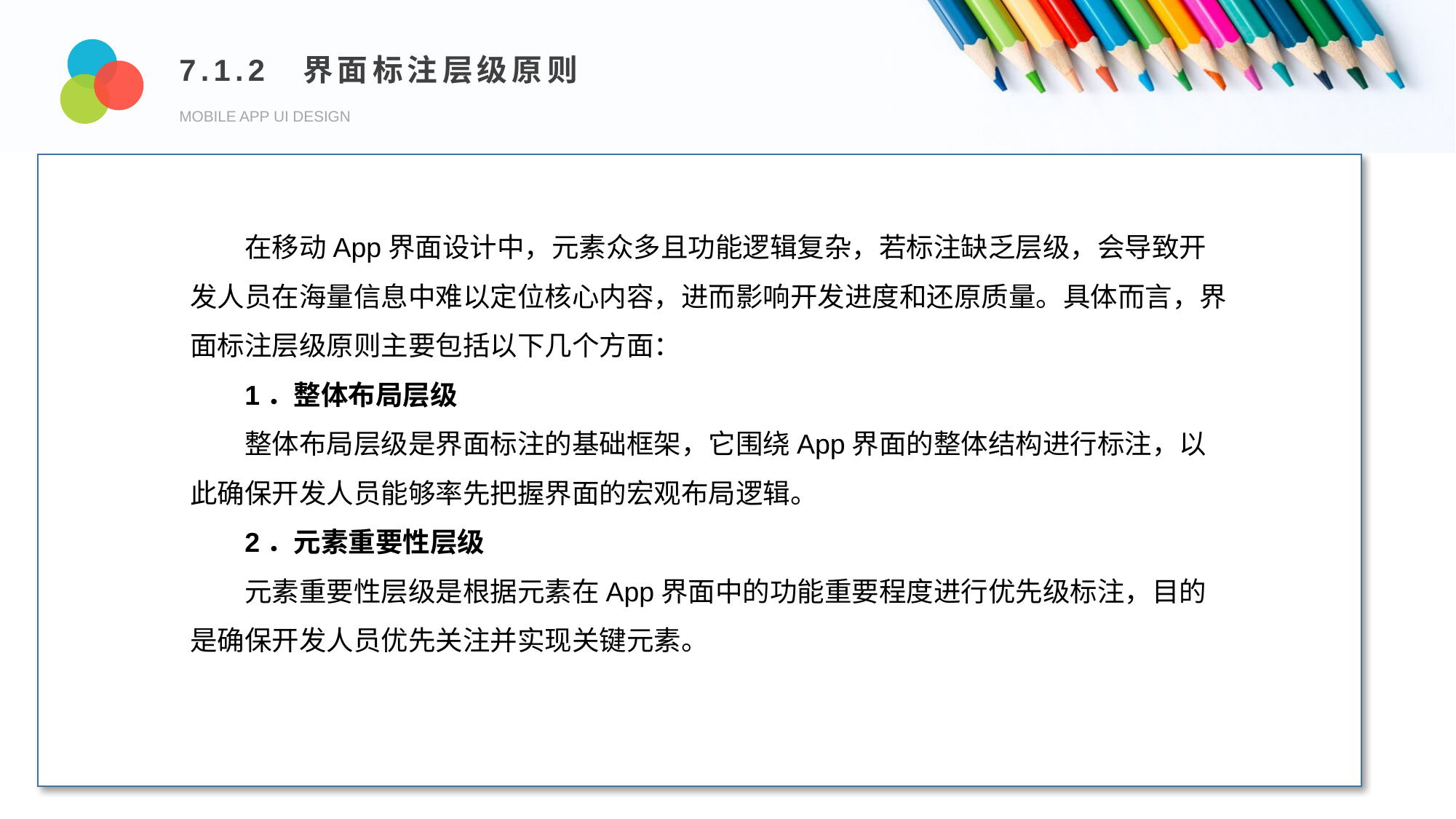

7.1.2  界面标注层级原则
MOBILE APP UI DESIGN
Design and Production
在移动App界面设计中，元素众多且功能逻辑复杂，若标注缺乏层级，会导致开发人员在海量信息中难以定位核心内容，进而影响开发进度和还原质量。具体而言，界面标注层级原则主要包括以下几个方面：
1．整体布局层级
整体布局层级是界面标注的基础框架，它围绕App界面的整体结构进行标注，以此确保开发人员能够率先把握界面的宏观布局逻辑。
2．元素重要性层级
元素重要性层级是根据元素在App界面中的功能重要程度进行优先级标注，目的是确保开发人员优先关注并实现关键元素。